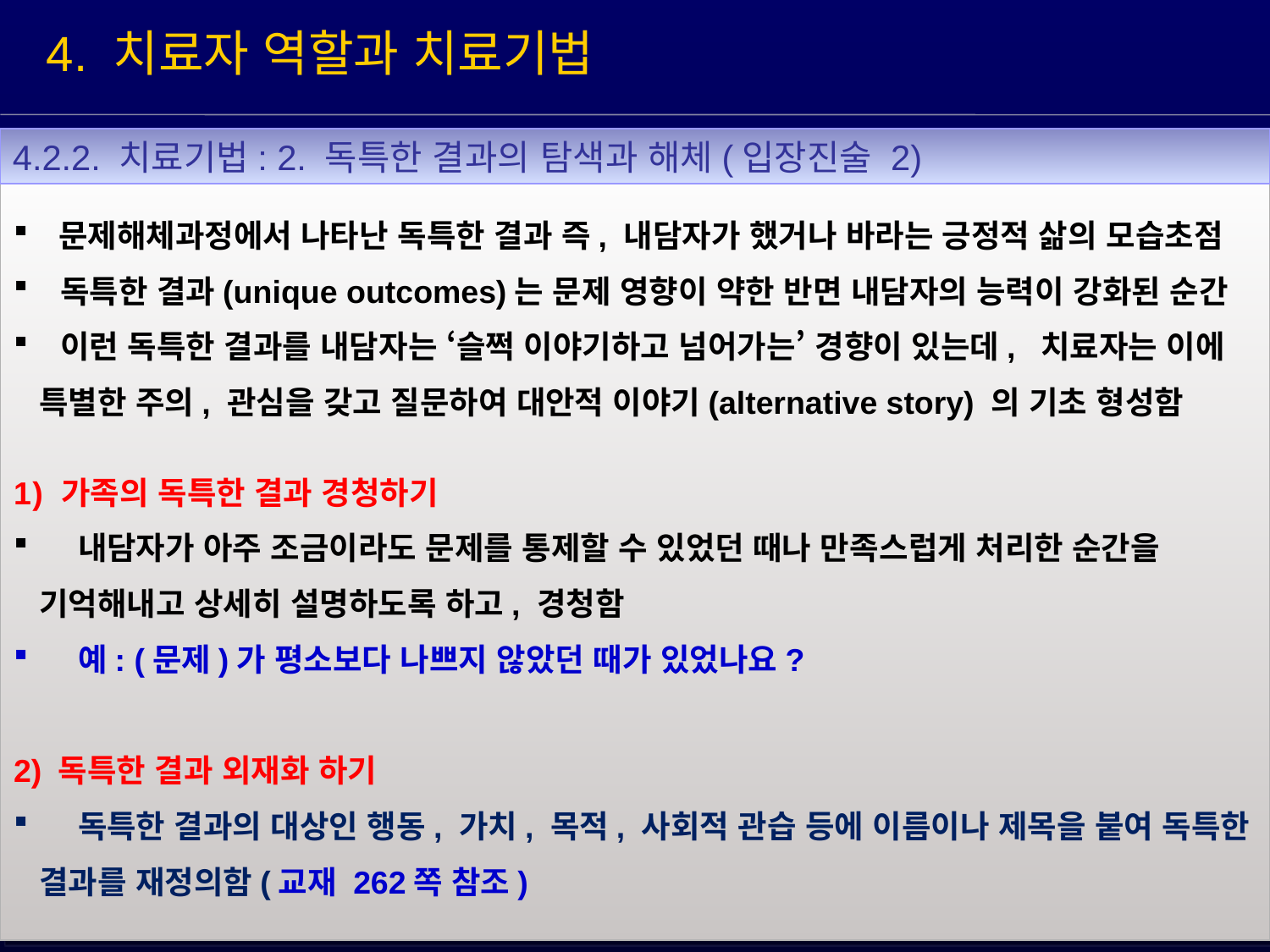

4. 치료자 역할과 치료기법

4.2.2. 치료기법: 2. 독특한 결과의 탐색과 해체(입장진술 2)
 문제해체과정에서 나타난 독특한 결과 즉, 내담자가 했거나 바라는 긍정적 삶의 모습초점
 독특한 결과(unique outcomes)는 문제 영향이 약한 반면 내담자의 능력이 강화된 순간
 이런 독특한 결과를 내담자는 ‘슬쩍 이야기하고 넘어가는’ 경향이 있는데,  치료자는 이에
  특별한 주의, 관심을 갖고 질문하여 대안적 이야기(alternative story) 의 기초 형성함

가족의 독특한 결과 경청하기
 내담자가 아주 조금이라도 문제를 통제할 수 있었던 때나 만족스럽게 처리한 순간을
  기억해내고 상세히 설명하도록 하고, 경청함
 예: (문제)가 평소보다 나쁘지 않았던 때가 있었나요?

2) 독특한 결과 외재화 하기
 독특한 결과의 대상인 행동, 가치, 목적, 사회적 관습 등에 이름이나 제목을 붙여 독특한
  결과를 재정의함(교재 262쪽 참조)